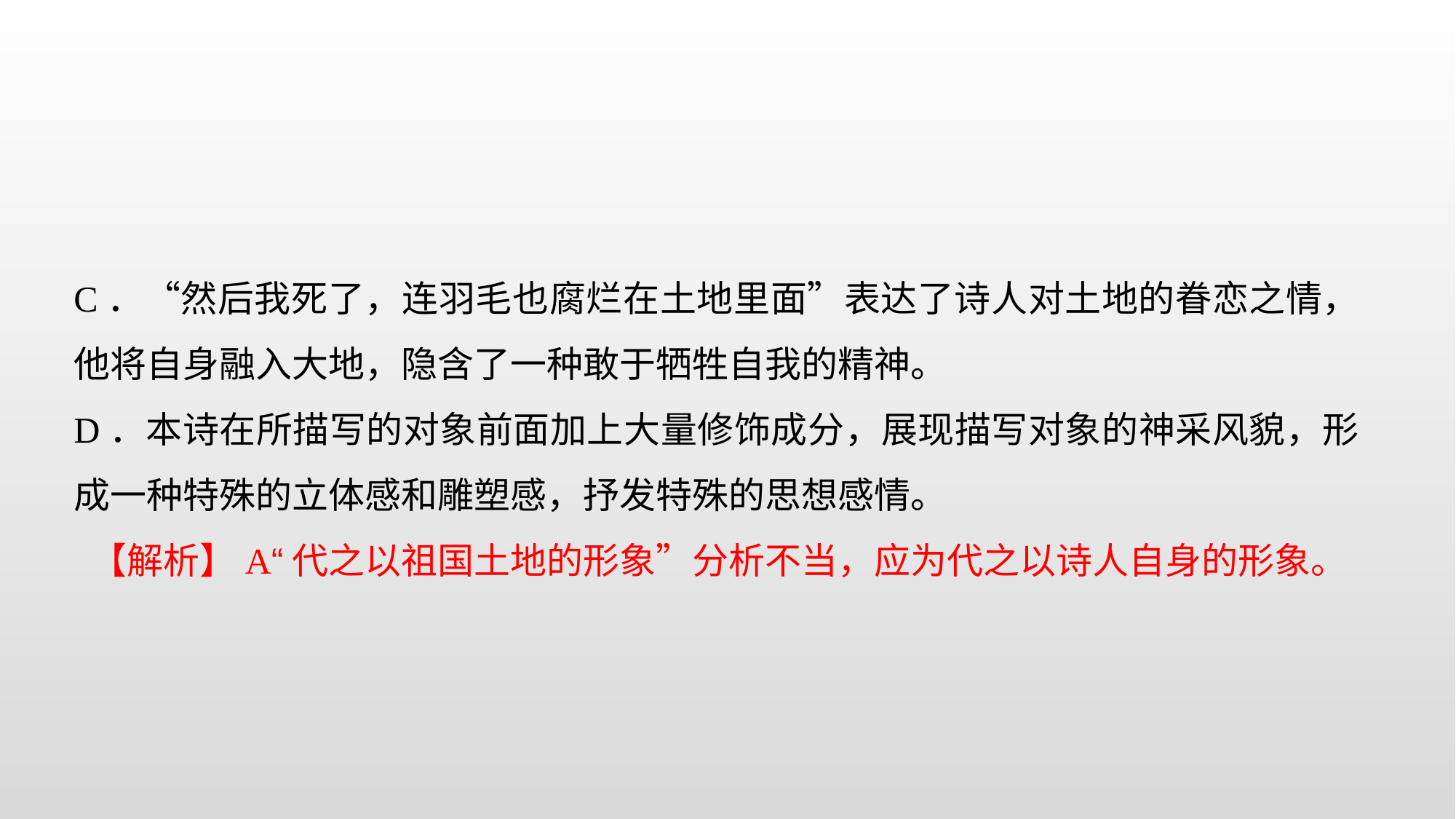

C．“然后我死了，连羽毛也腐烂在土地里面”表达了诗人对土地的眷恋之情，他将自身融入大地，隐含了一种敢于牺牲自我的精神。
D．本诗在所描写的对象前面加上大量修饰成分，展现描写对象的神采风貌，形成一种特殊的立体感和雕塑感，抒发特殊的思想感情。
 【解析】A“代之以祖国土地的形象”分析不当，应为代之以诗人自身的形象。